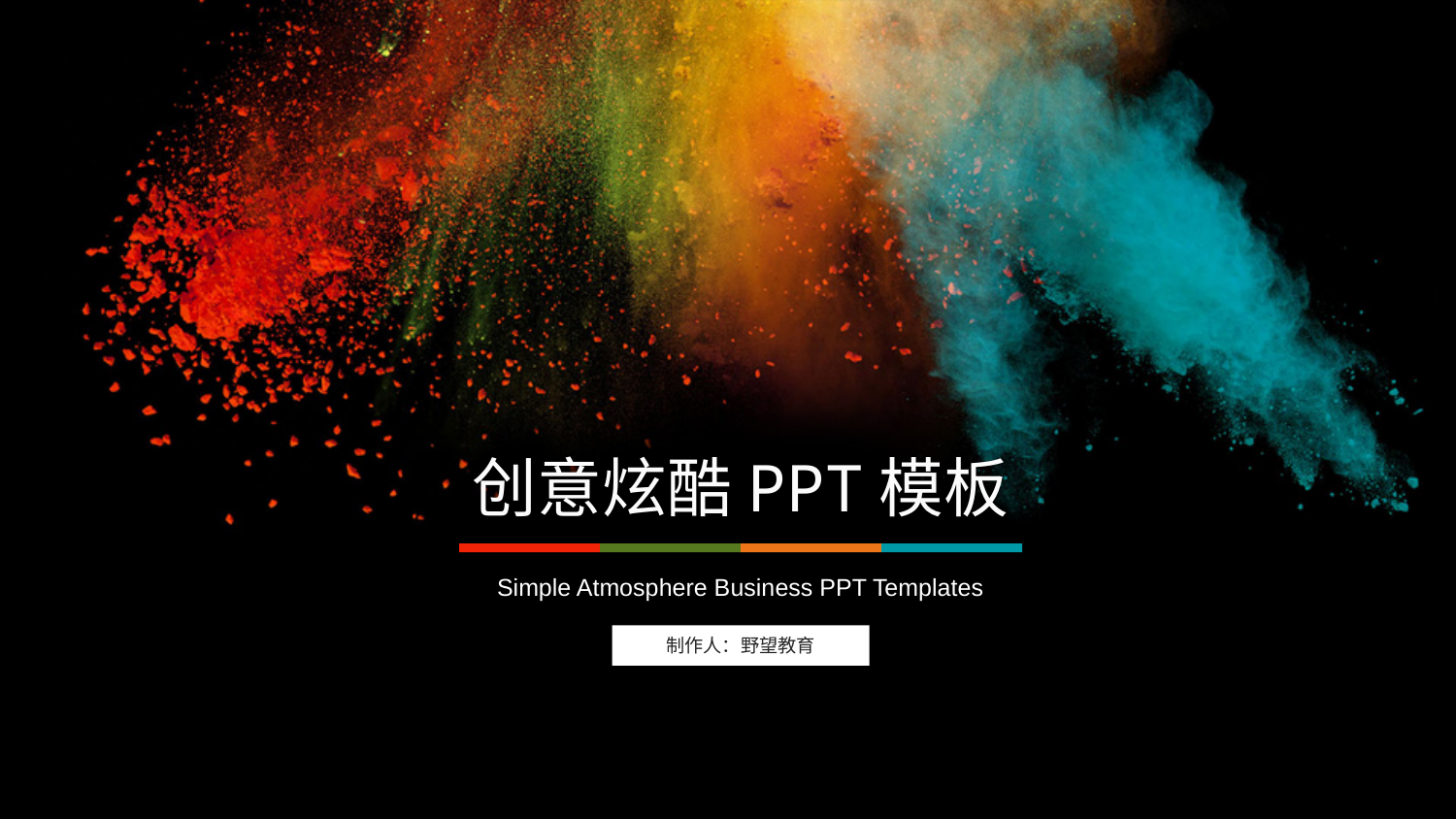

创意炫酷PPT模板

Simple Atmosphere Business PPT Templates

制作人：野望教育